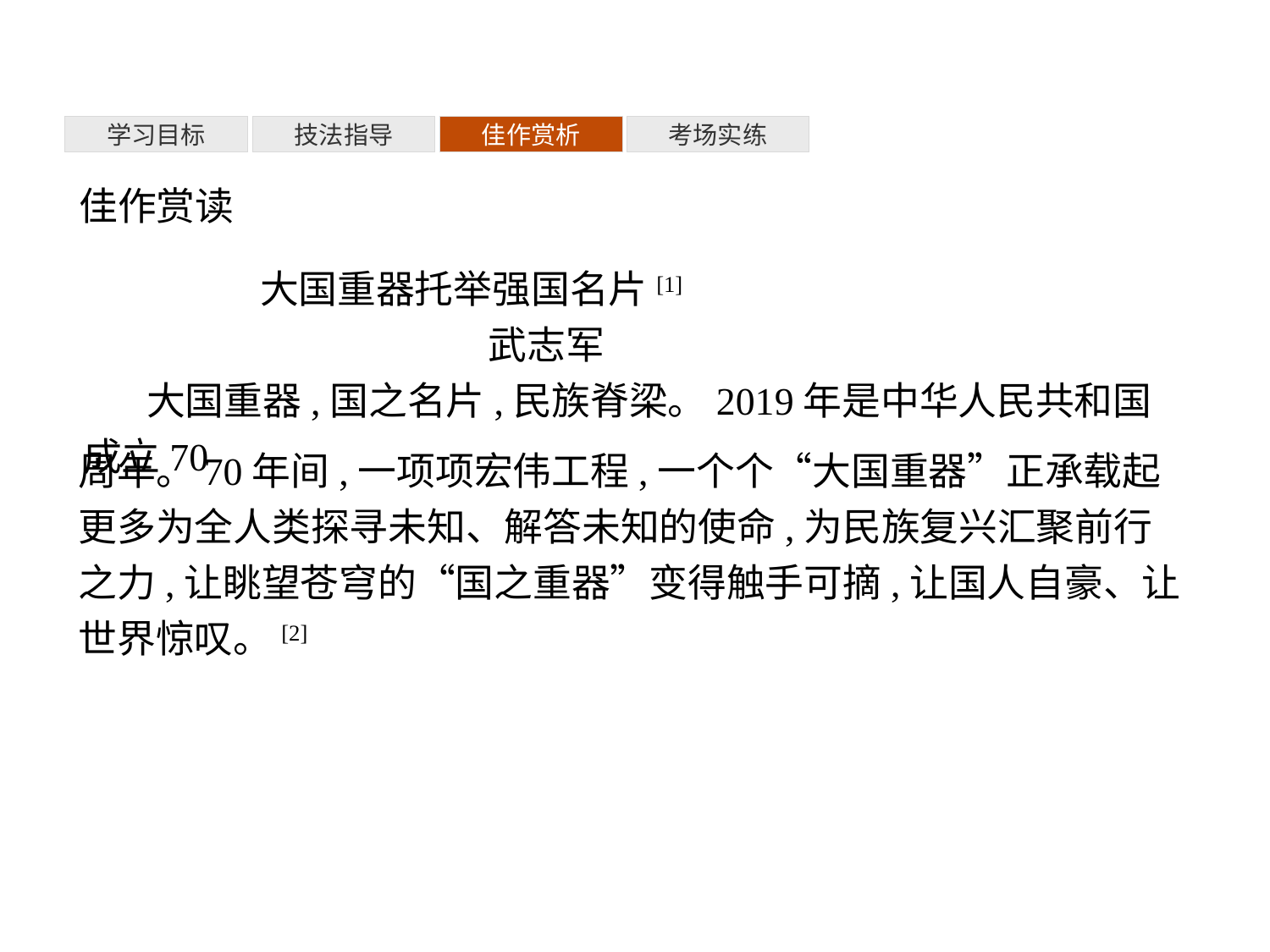

考场实练
佳作赏析
技法指导
学习目标
佳作赏读
            大国重器托举强国名片[1]
	                               武志军
大国重器,国之名片,民族脊梁。2019年是中华人民共和国成立70
周年。70年间,一项项宏伟工程,一个个“大国重器”正承载起更多为全人类探寻未知、解答未知的使命,为民族复兴汇聚前行之力,让眺望苍穹的“国之重器”变得触手可摘,让国人自豪、让世界惊叹。[2]